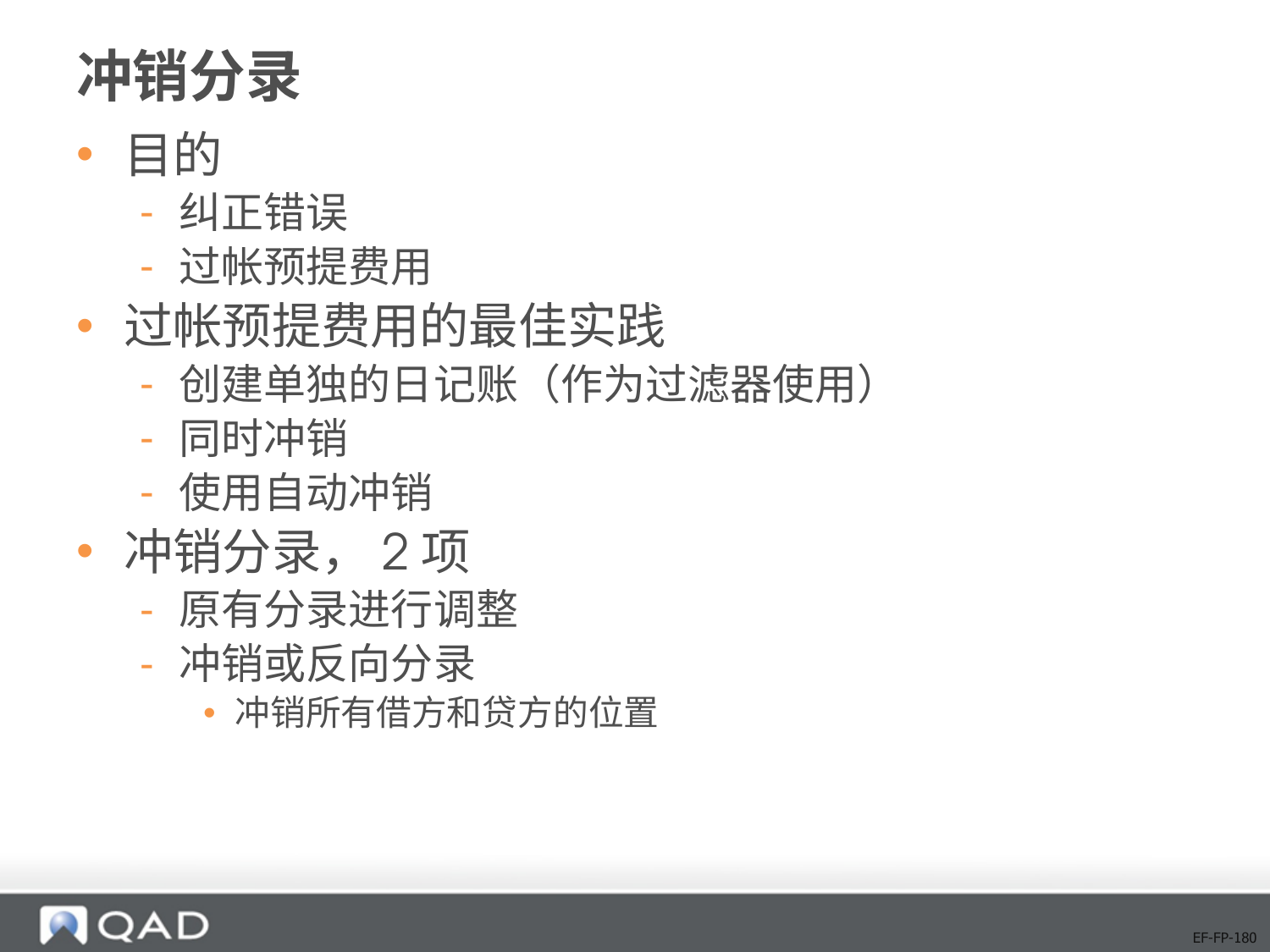

# 冲销分录
目的
纠正错误
过帐预提费用
过帐预提费用的最佳实践
创建单独的日记账（作为过滤器使用）
同时冲销
使用自动冲销
冲销分录，2项
原有分录进行调整
冲销或反向分录
冲销所有借方和贷方的位置
EF-FP-180